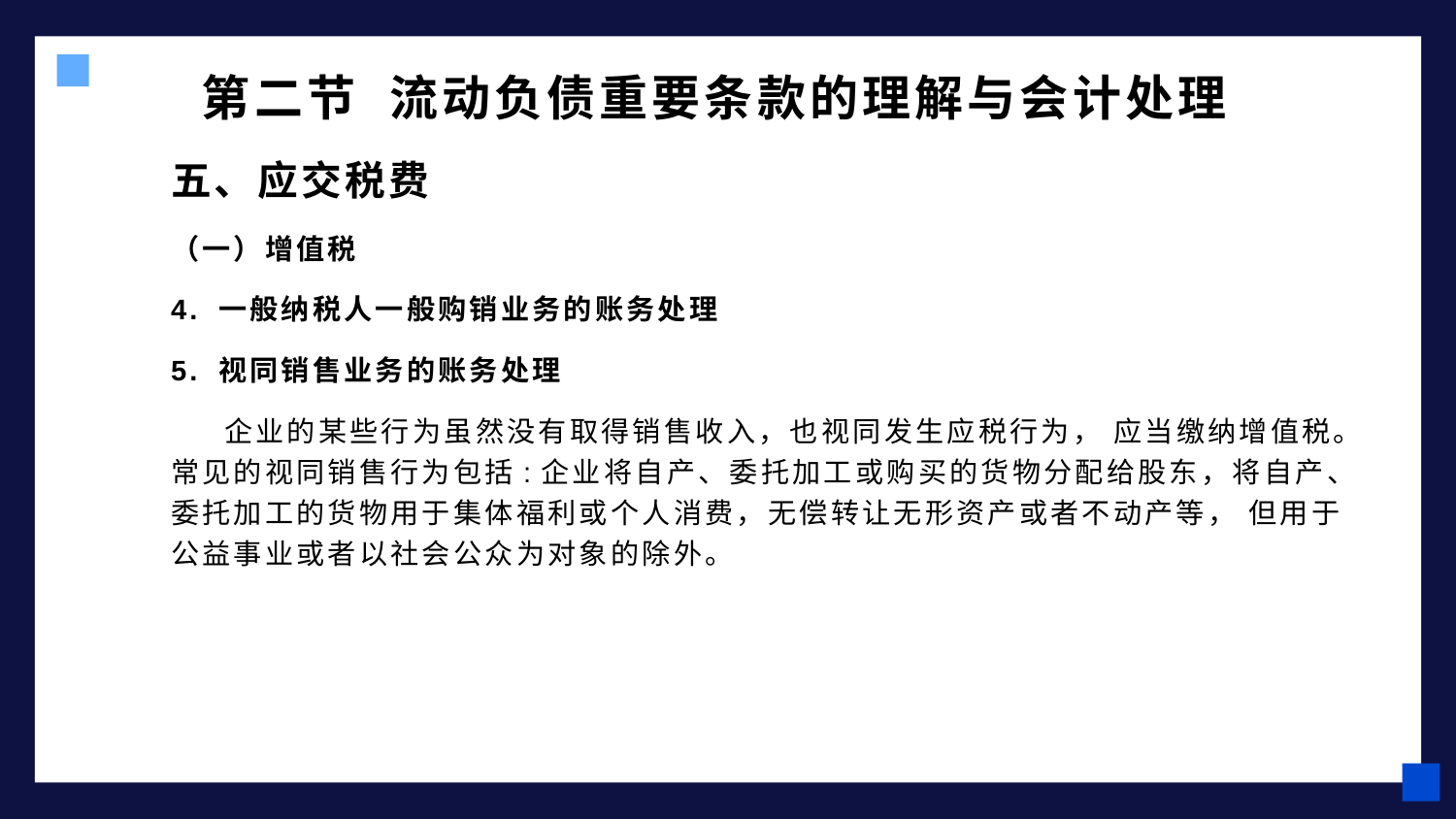

# 第二节  流动负债重要条款的理解与会计处理
五、应交税费
（一）增值税
4. 一般纳税人一般购销业务的账务处理
5. 视同销售业务的账务处理
     企业的某些行为虽然没有取得销售收入，也视同发生应税行为， 应当缴纳增值税。常见的视同销售行为包括:企业将自产、委托加工或购买的货物分配给股东，将自产、委托加工的货物用于集体福利或个人消费，无偿转让无形资产或者不动产等， 但用于公益事业或者以社会公众为对象的除外。